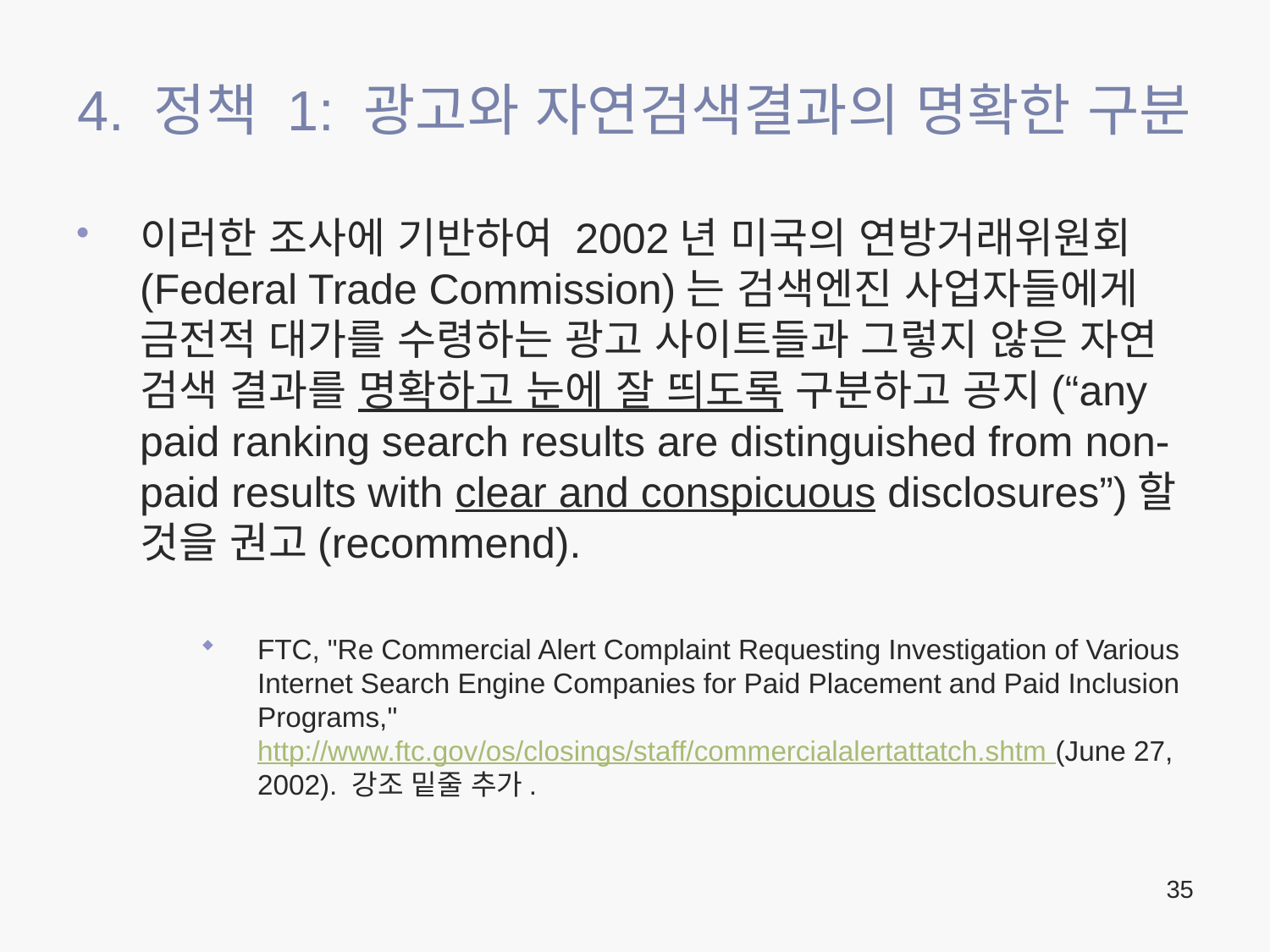

# 4. 정책 1: 광고와 자연검색결과의 명확한 구분
이러한 조사에 기반하여 2002년 미국의 연방거래위원회(Federal Trade Commission)는 검색엔진 사업자들에게 금전적 대가를 수령하는 광고 사이트들과 그렇지 않은 자연 검색 결과를 명확하고 눈에 잘 띄도록 구분하고 공지(“any paid ranking search results are distinguished from non-paid results with clear and conspicuous disclosures”)할 것을 권고(recommend).

FTC, "Re Commercial Alert Complaint Requesting Investigation of Various Internet Search Engine Companies for Paid Placement and Paid Inclusion Programs," http://www.ftc.gov/os/closings/staff/commercialalertattatch.shtm (June 27, 2002). 강조 밑줄 추가.
35